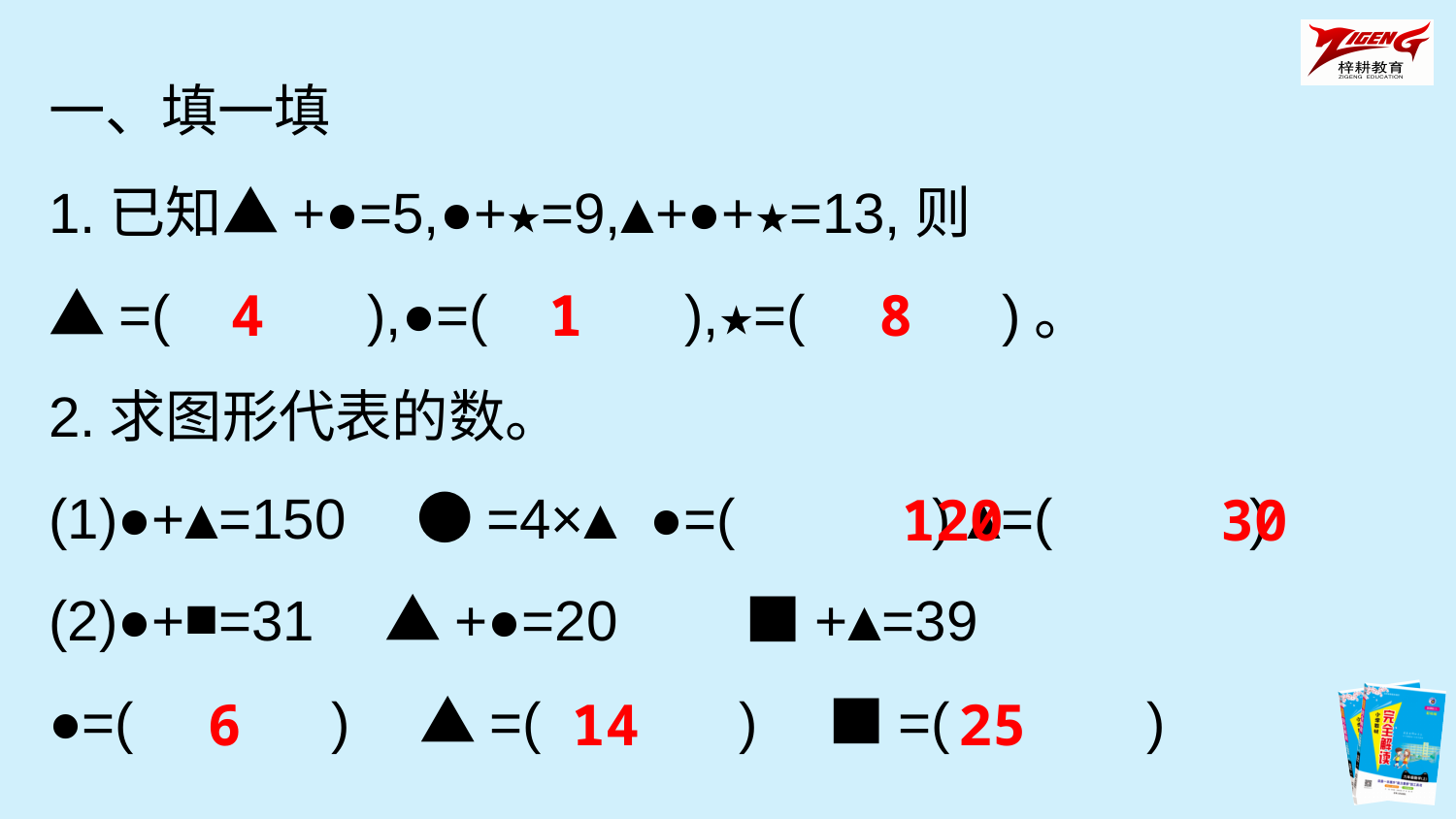

一、填一填
1.已知▲+●=5,●+★=9,▲+●+★=13,则▲=(　　　),●=(　　　),★=(　　　)。
2.求图形代表的数。
(1)●+▲=150　●=4×▲  ●=(　　　) ▲=(　　　)
(2)●+■=31　▲+●=20　　■+▲=39
●=(　　　)　▲=(　　　)　■=(　　　)
4
1
8
120
30
6
14
25